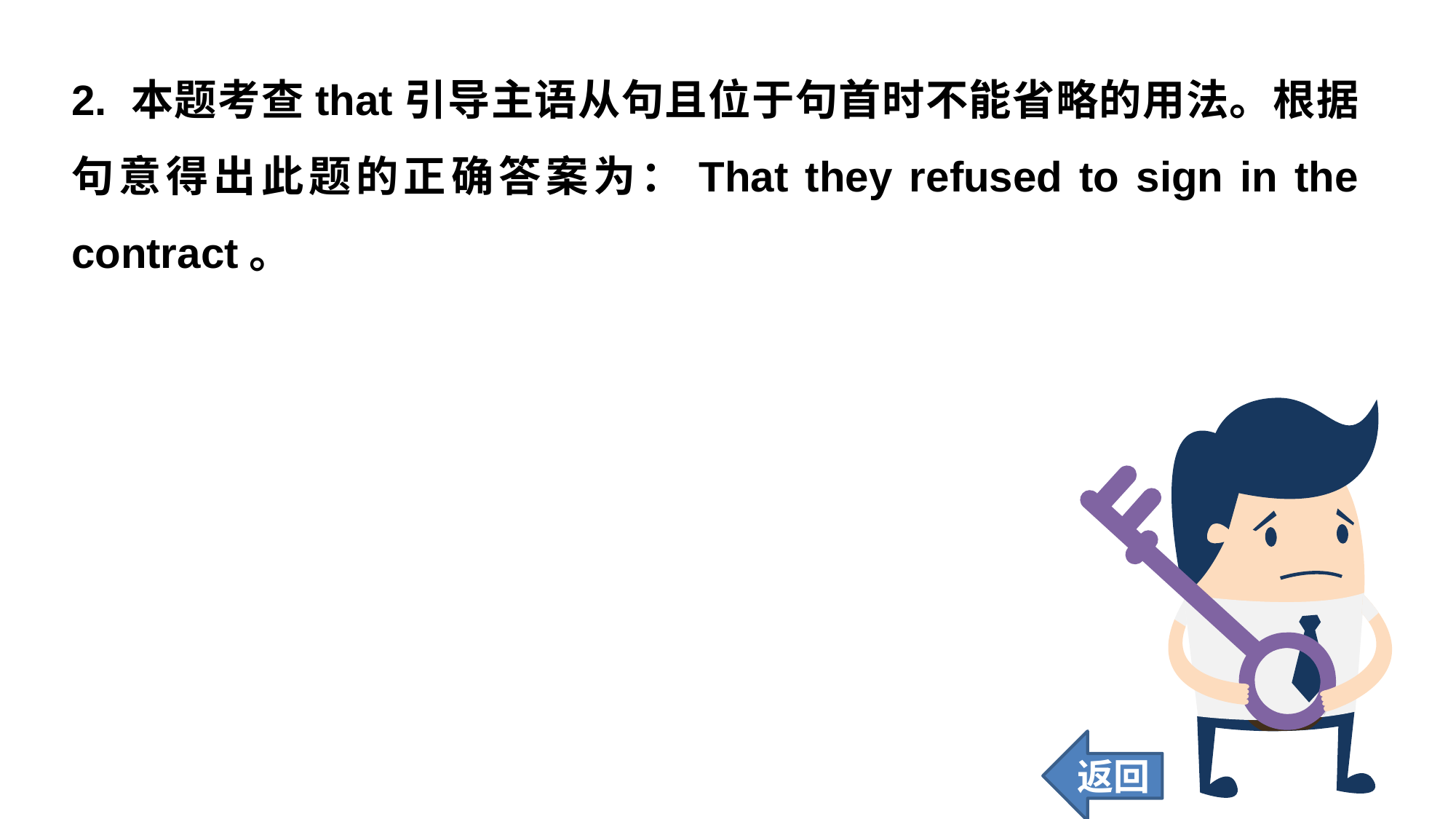

2. 本题考查that引导主语从句且位于句首时不能省略的用法。根据句意得出此题的正确答案为：That they refused to sign in the contract。

返回
97